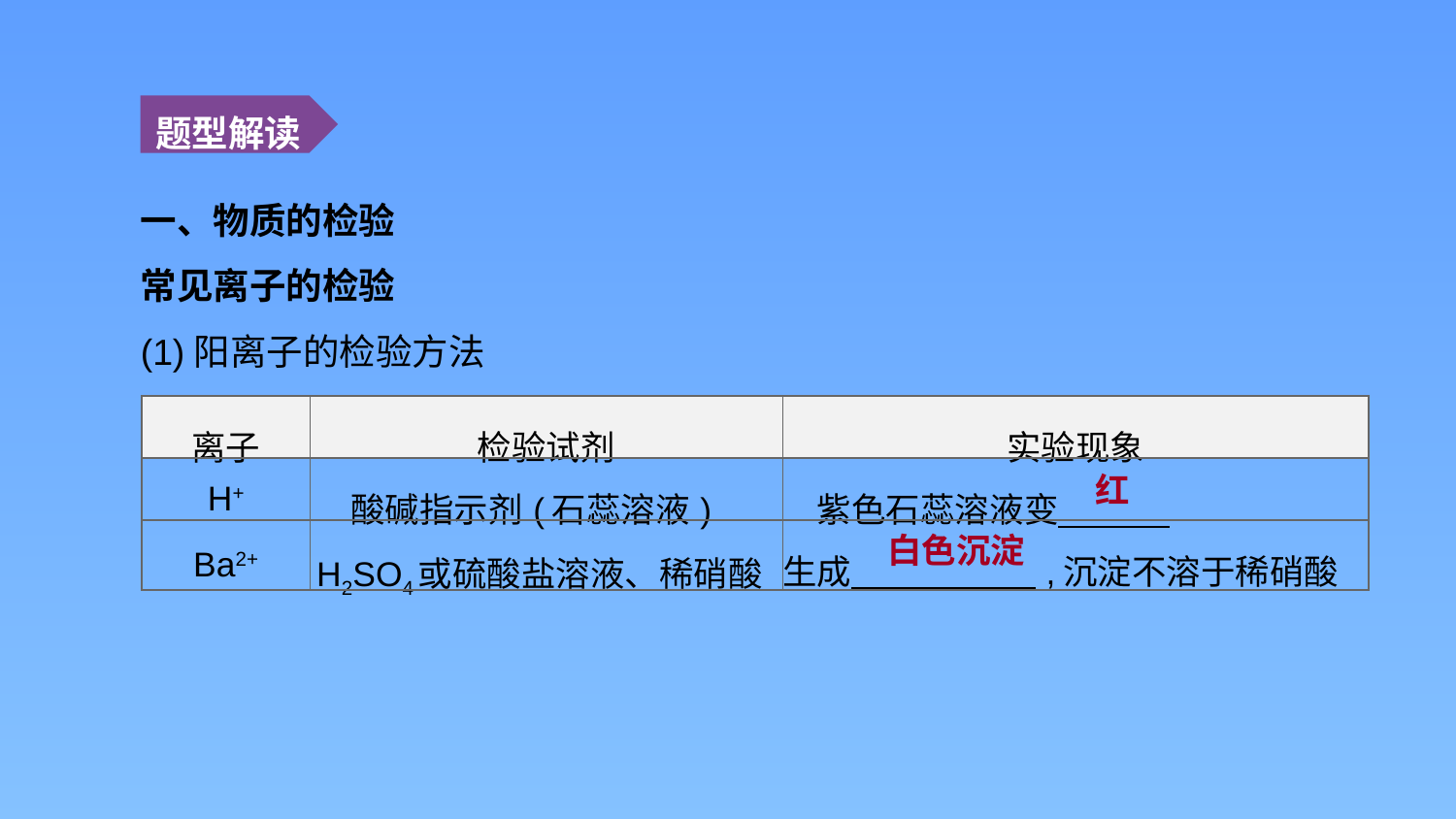

题型解读

一、物质的检验
常见离子的检验
(1)阳离子的检验方法
| 离子 | 检验试剂 | 实验现象 |
| --- | --- | --- |
| H+ | 酸碱指示剂(石蕊溶液) | 紫色石蕊溶液变 |
| Ba2+ | H2SO4或硫酸盐溶液、稀硝酸 | 生成　 　　　,沉淀不溶于稀硝酸 |
红
白色沉淀